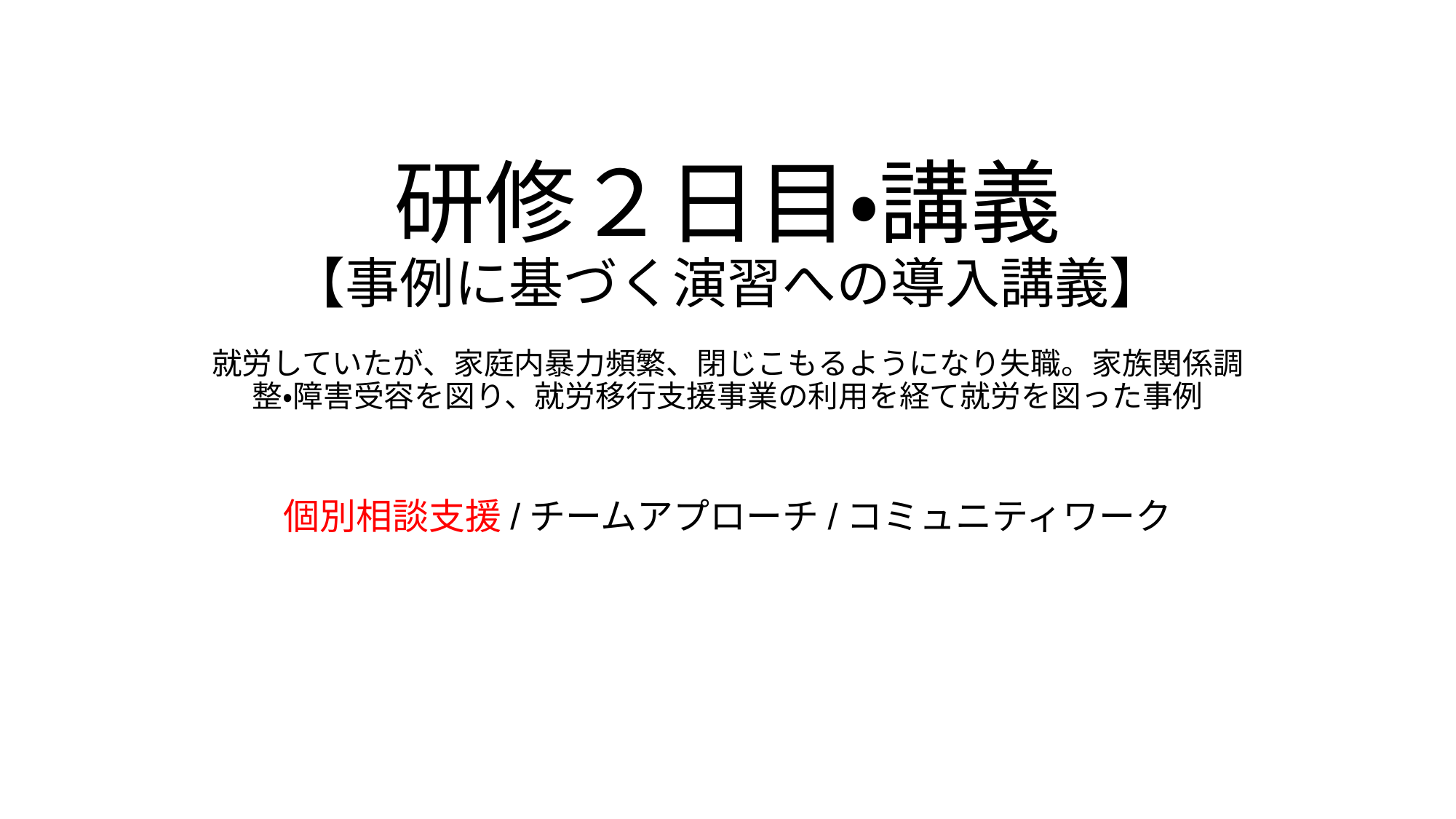

# 研修２日目・講義 【事例に基づく演習への導入講義】 就労していたが、家庭内暴力頻繁、閉じこもるようになり失職。家族関係調整・障害受容を図り、就労移行支援事業の利用を経て就労を図った事例
個別相談支援/チームアプローチ/コミュニティワーク